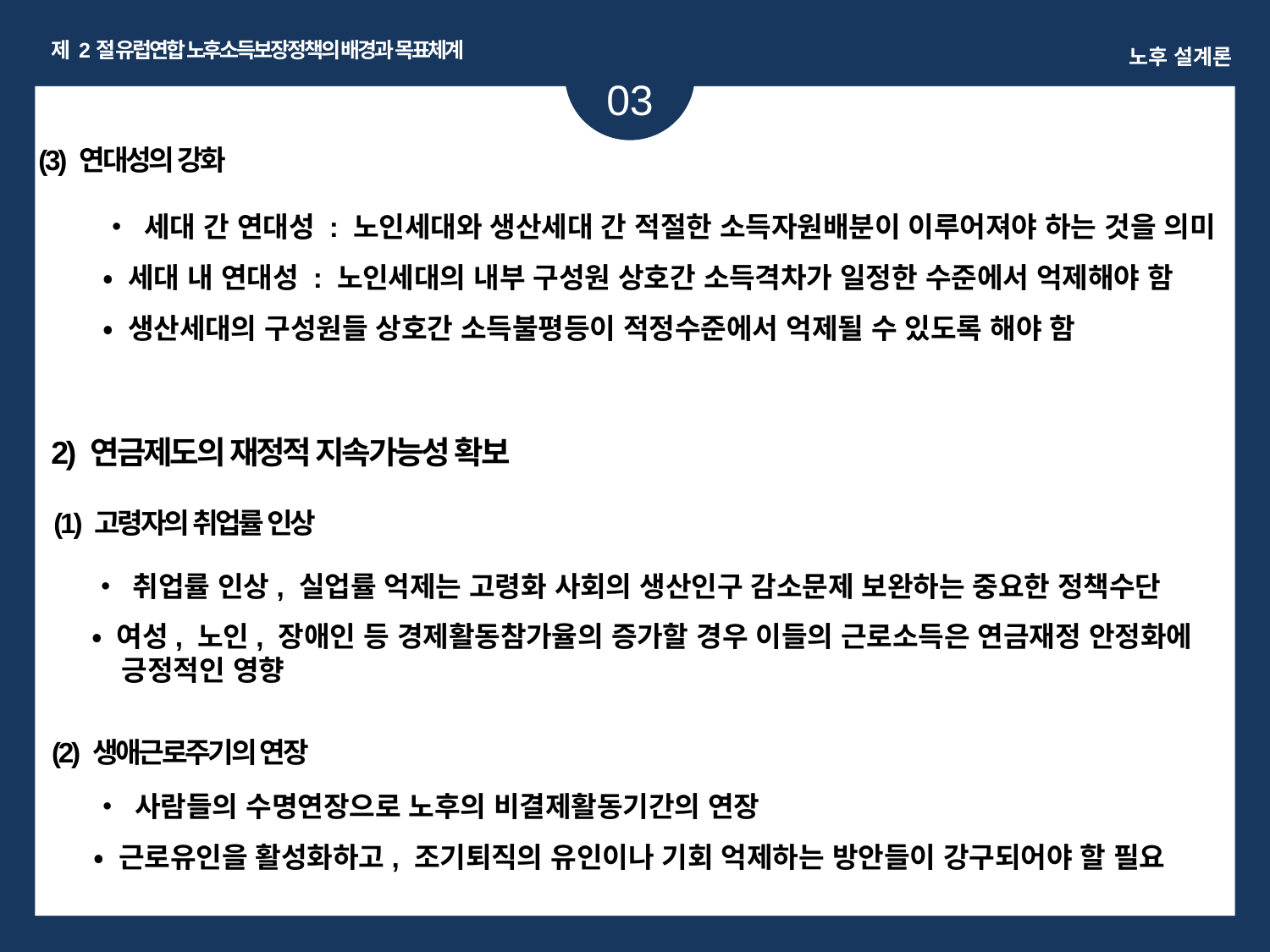

제 2절 유럽연합 노후소득보장정책의 배경과 목표체계
노후 설계론
03
ㅏㅏ
(3) 연대성의 강화
• 세대 간 연대성 : 노인세대와 생산세대 간 적절한 소득자원배분이 이루어져야 하는 것을 의미
• 세대 내 연대성 : 노인세대의 내부 구성원 상호간 소득격차가 일정한 수준에서 억제해야 함
• 생산세대의 구성원들 상호간 소득불평등이 적정수준에서 억제될 수 있도록 해야 함
2) 연금제도의 재정적 지속가능성 확보
(1) 고령자의 취업률 인상
• 취업률 인상, 실업률 억제는 고령화 사회의 생산인구 감소문제 보완하는 중요한 정책수단
• 여성, 노인, 장애인 등 경제활동참가율의 증가할 경우 이들의 근로소득은 연금재정 안정화에
   긍정적인 영향
(2) 생애근로주기의 연장
• 사람들의 수명연장으로 노후의 비결제활동기간의 연장
• 근로유인을 활성화하고, 조기퇴직의 유인이나 기회 억제하는 방안들이 강구되어야 할 필요